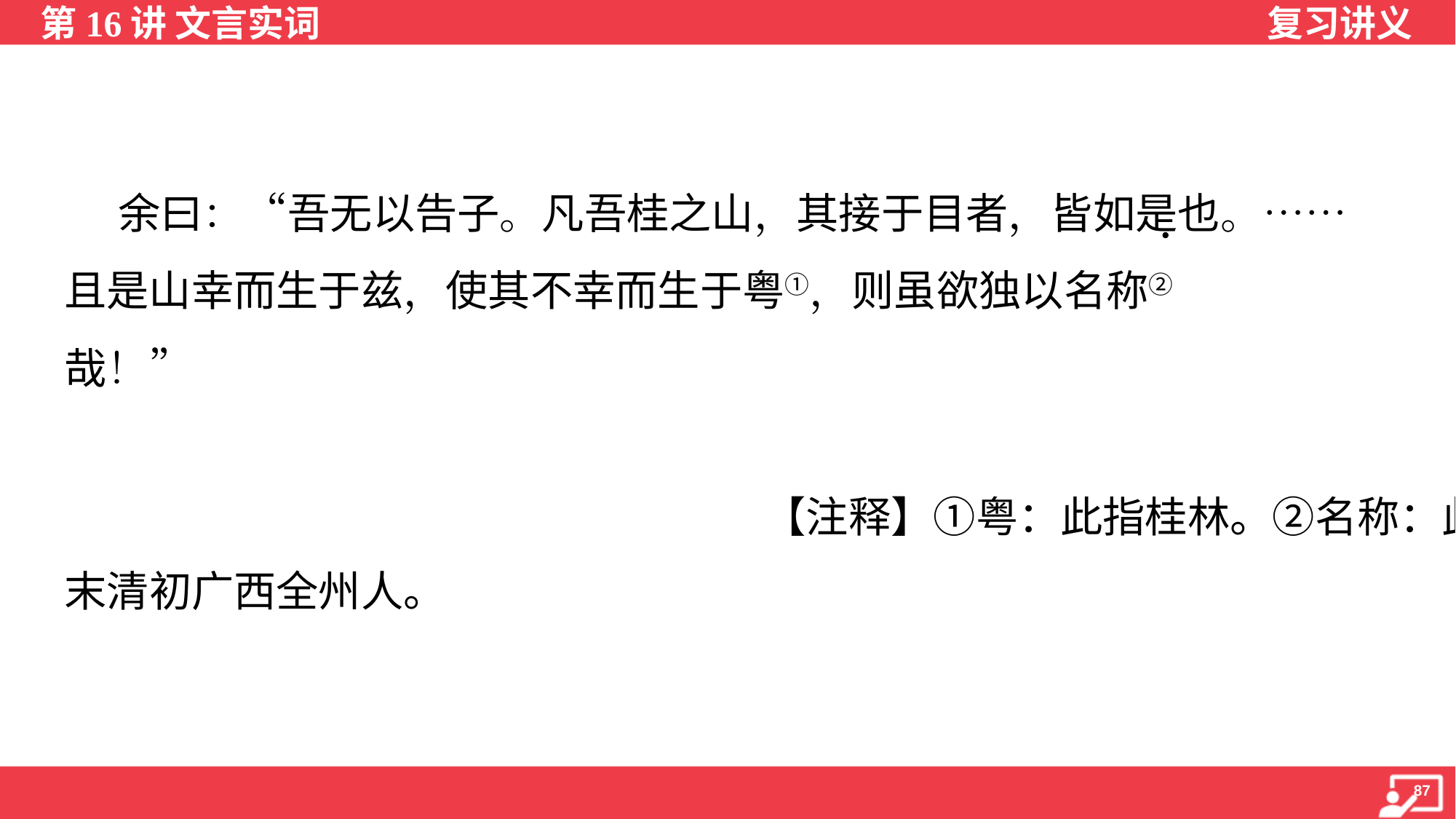

余曰：“吾无以告子。凡吾桂之山，其接于目者，皆如是也。……
且是山幸而生于兹，使其不幸而生于粤①，则虽欲独以名称② ，岂可得
哉！”
（选自谢良琦③《游牛首山记》，有删改）
    【注释】①粤：此指桂林。②名称：此指名声显赫。③谢良琦：明
末清初广西全州人。